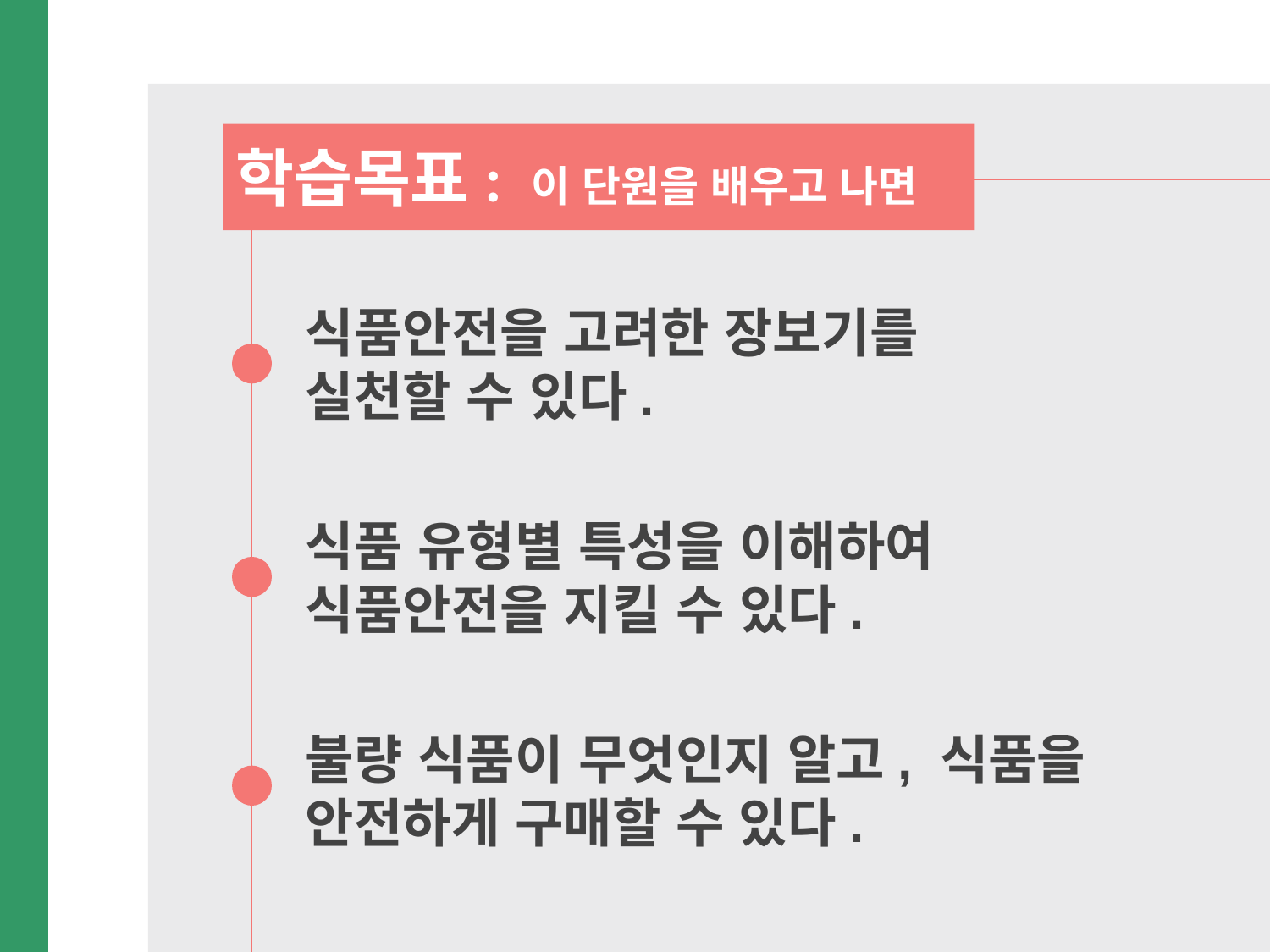

식품안전을 고려한 장보기를 실천할 수 있다.

식품 유형별 특성을 이해하여 식품안전을 지킬 수 있다.

불량 식품이 무엇인지 알고, 식품을 안전하게 구매할 수 있다.